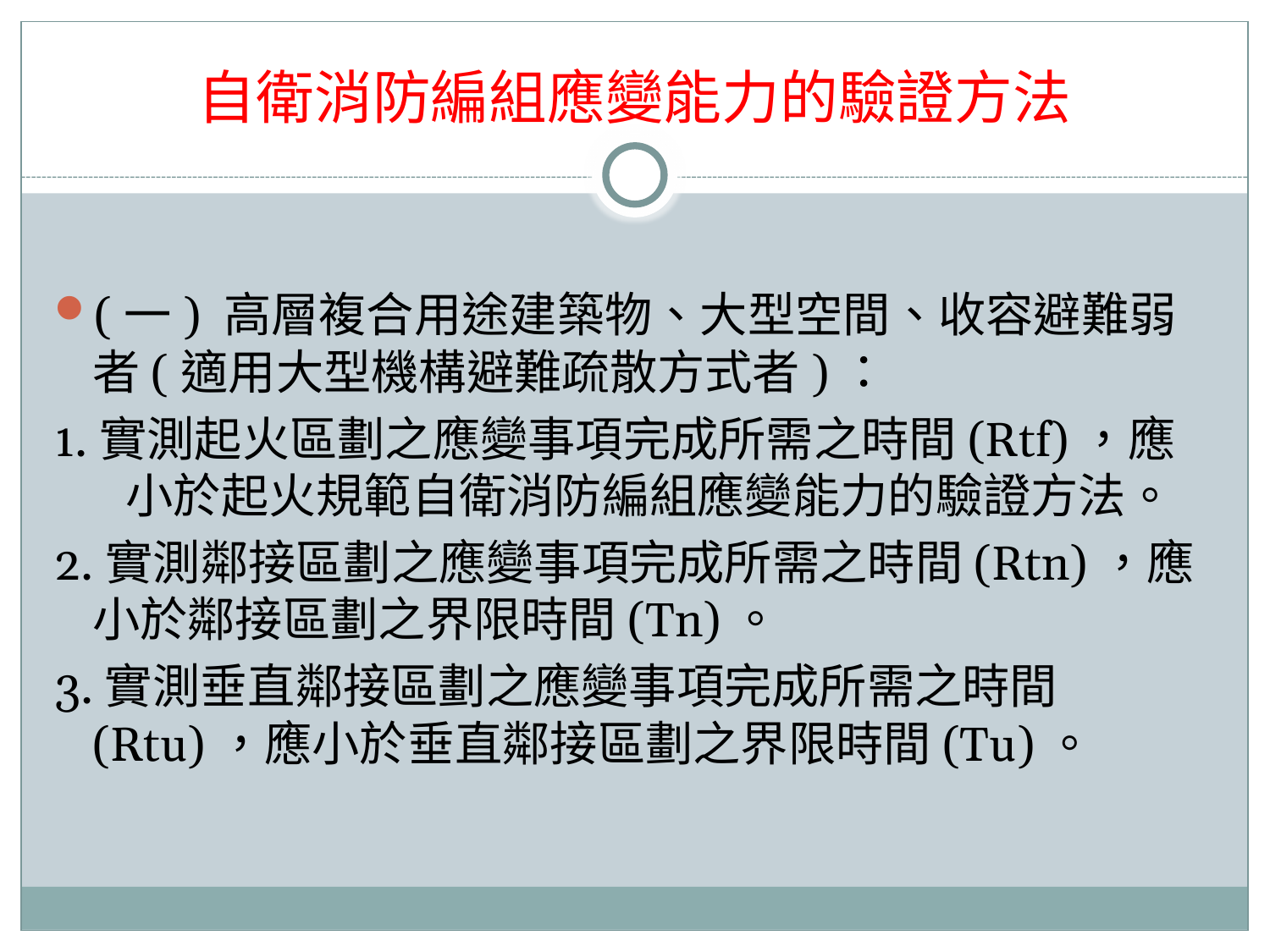

# 自衛消防編組應變能力的驗證方法

(一) 高層複合用途建築物、大型空間、收容避難弱者(適用大型機構避難疏散方式者)：
1.實測起火區劃之應變事項完成所需之時間(Rtf)，應小於起火規範自衛消防編組應變能力的驗證方法。
2.實測鄰接區劃之應變事項完成所需之時間(Rtn)，應小於鄰接區劃之界限時間(Tn)。
3.實測垂直鄰接區劃之應變事項完成所需之時間(Rtu)，應小於垂直鄰接區劃之界限時間(Tu)。